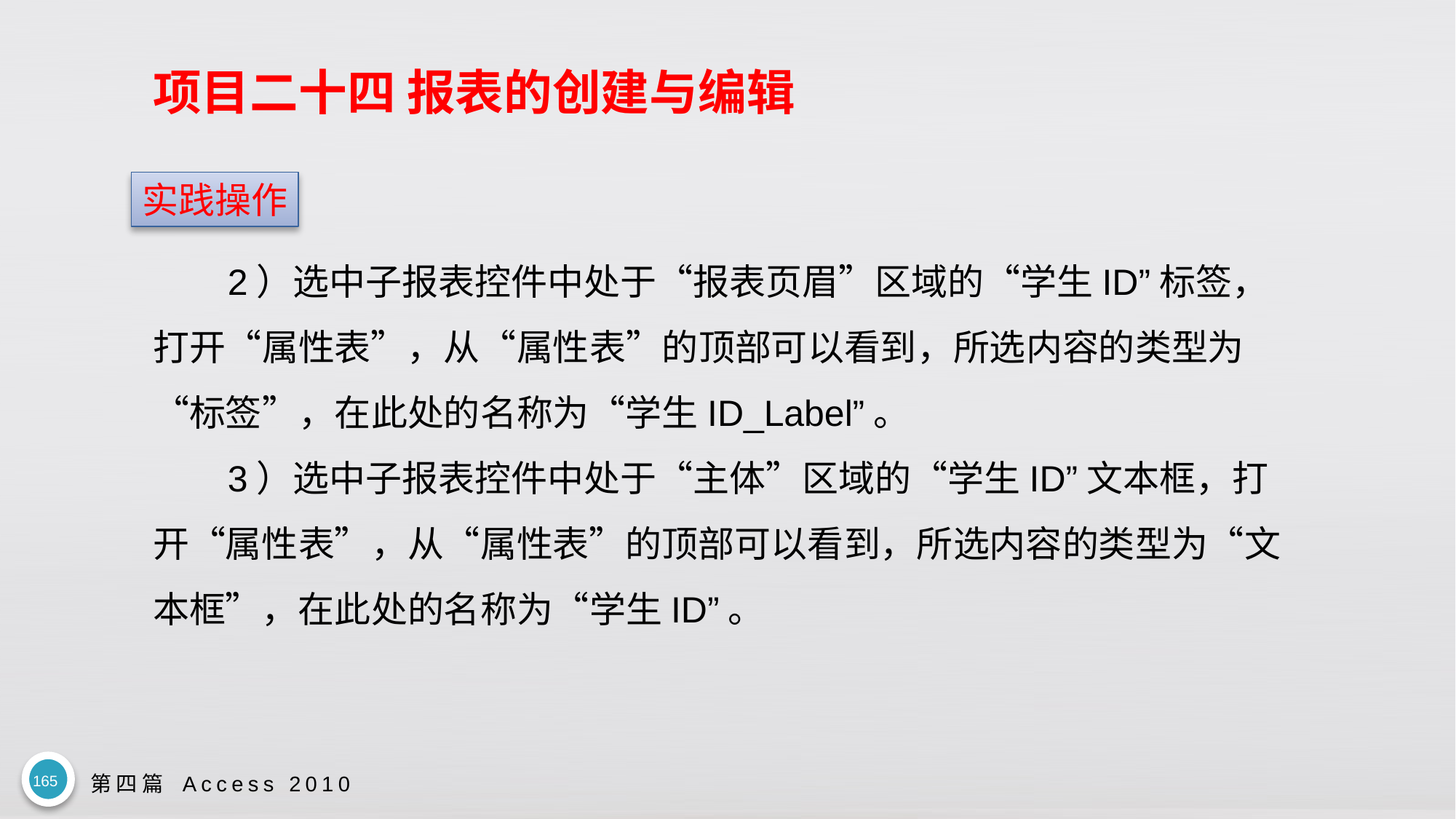

# 项目二十四 报表的创建与编辑
实践操作
2）选中子报表控件中处于“报表页眉”区域的“学生ID”标签，打开“属性表”，从“属性表”的顶部可以看到，所选内容的类型为“标签”，在此处的名称为“学生ID_Label”。
3）选中子报表控件中处于“主体”区域的“学生ID”文本框，打开“属性表”，从“属性表”的顶部可以看到，所选内容的类型为“文本框”，在此处的名称为“学生ID”。
165